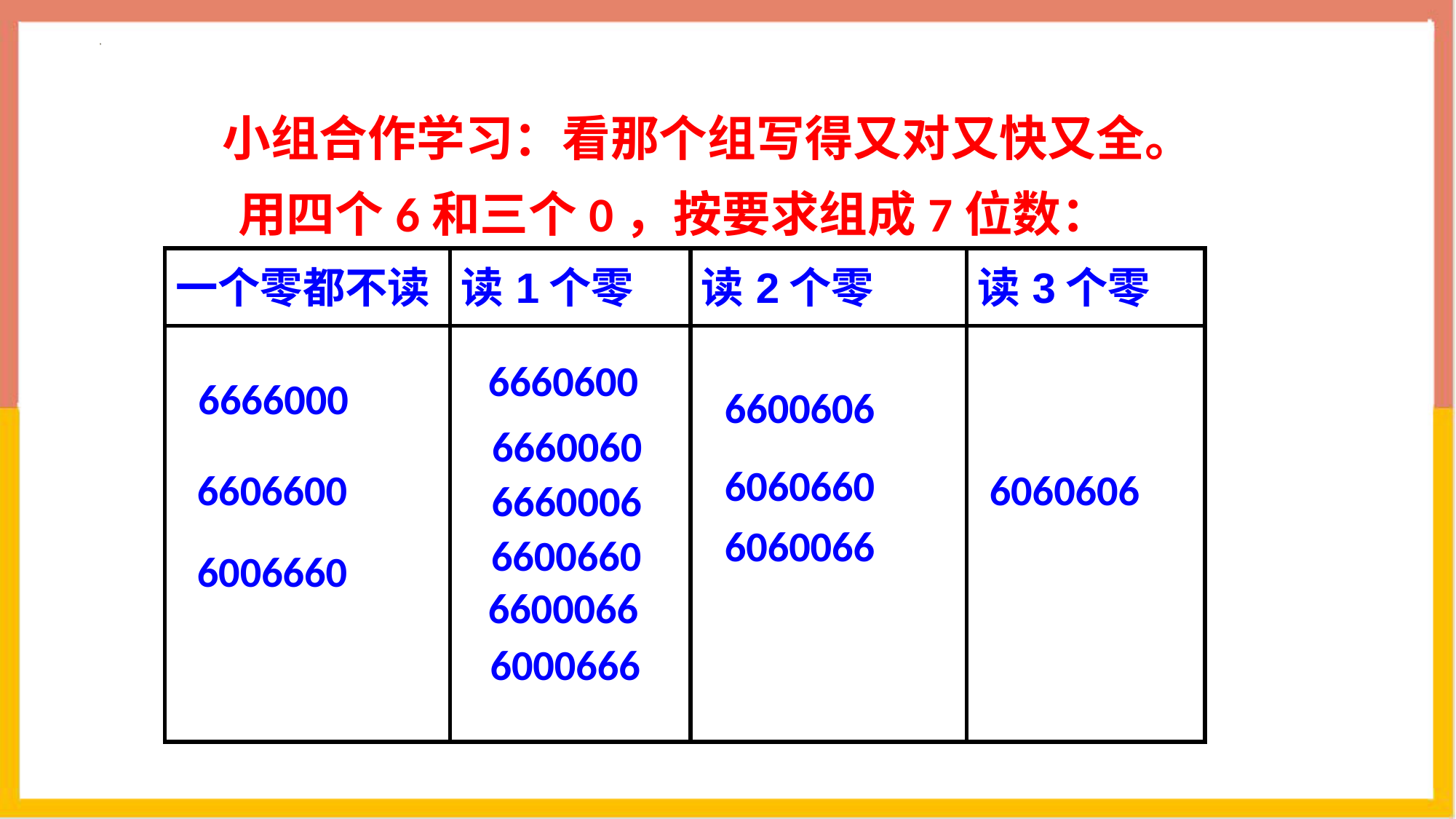

小组合作学习：看那个组写得又对又快又全。用四个6和三个0，按要求组成7位数：
| 一个零都不读 | 读1个零 | 读2个零 | 读3个零 |
| --- | --- | --- | --- |
|  |  |  |  |
6660600
  6666000
6600606
6660060
6060660
6606600
6060606
6660006
6060066
6600660
6006660
6600066
6000666